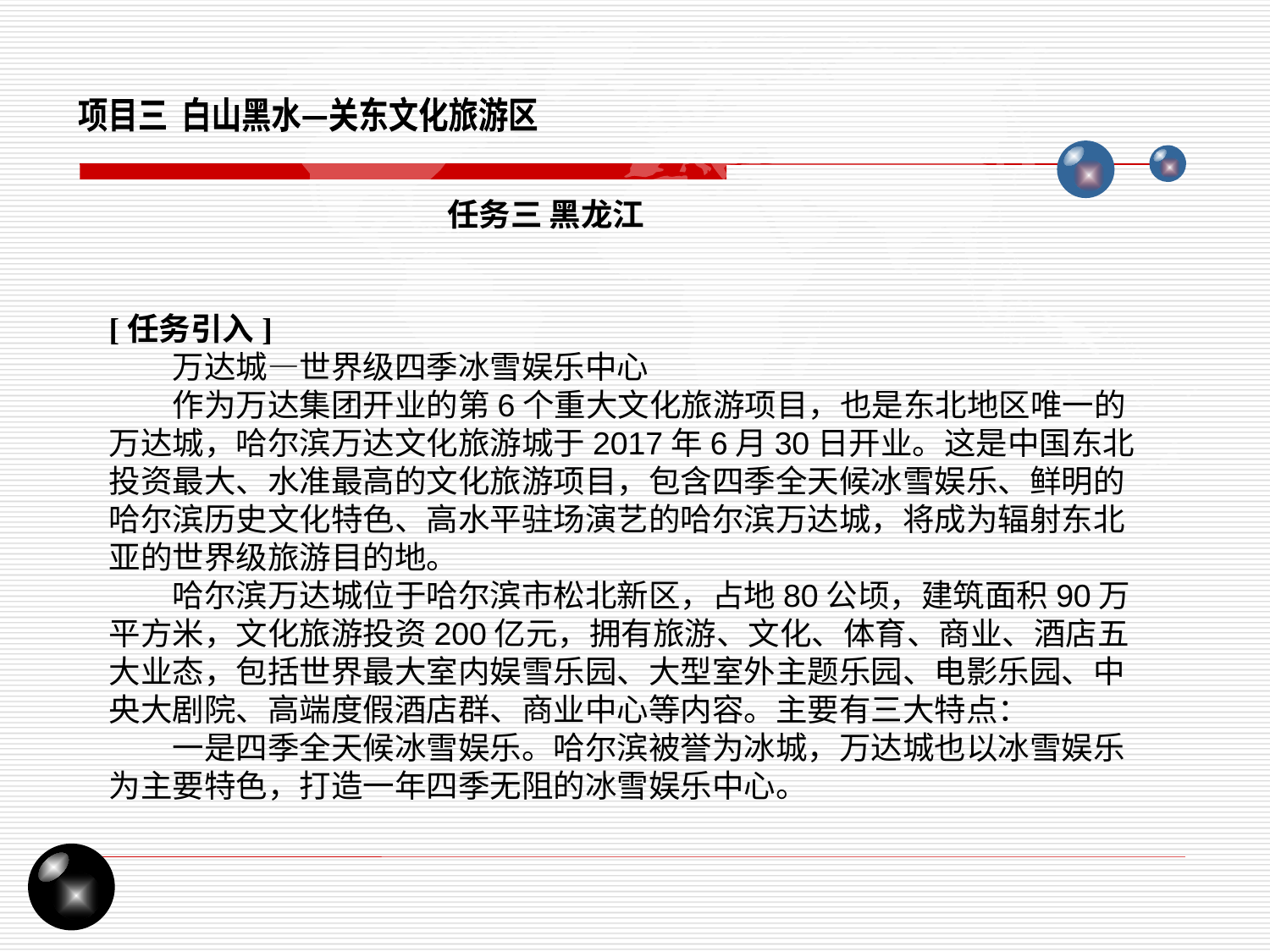

项目三  白山黑水—关东文化旅游区
任务三 黑龙江

[任务引入]
万达城—世界级四季冰雪娱乐中心
作为万达集团开业的第6个重大文化旅游项目，也是东北地区唯一的万达城，哈尔滨万达文化旅游城于2017年6月30日开业。这是中国东北投资最大、水准最高的文化旅游项目，包含四季全天候冰雪娱乐、鲜明的哈尔滨历史文化特色、高水平驻场演艺的哈尔滨万达城，将成为辐射东北亚的世界级旅游目的地。
哈尔滨万达城位于哈尔滨市松北新区，占地80公顷，建筑面积90万平方米，文化旅游投资200亿元，拥有旅游、文化、体育、商业、酒店五大业态，包括世界最大室内娱雪乐园、大型室外主题乐园、电影乐园、中央大剧院、高端度假酒店群、商业中心等内容。主要有三大特点：
一是四季全天候冰雪娱乐。哈尔滨被誉为冰城，万达城也以冰雪娱乐为主要特色，打造一年四季无阻的冰雪娱乐中心。